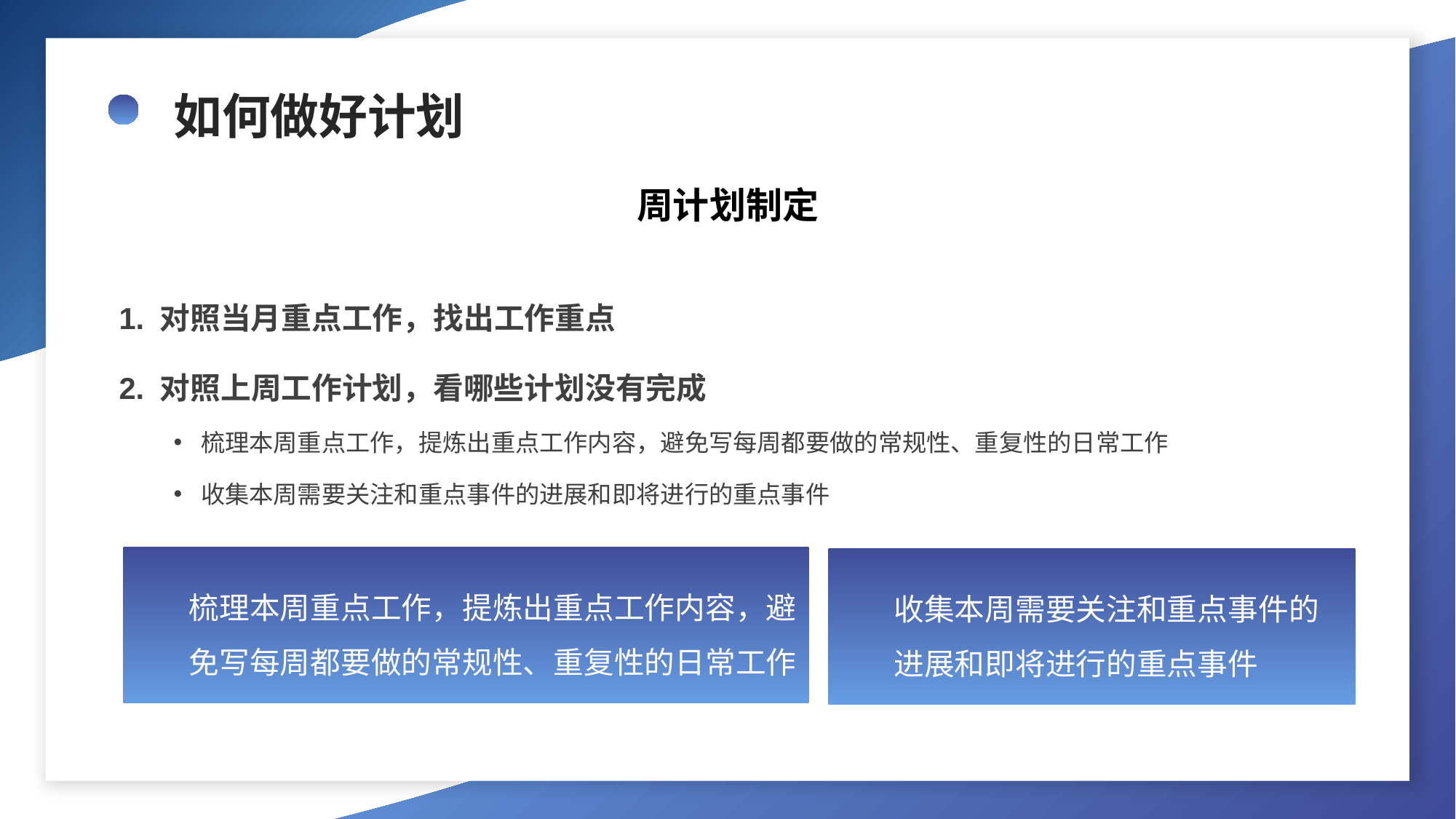

如何做好计划

周计划制定
1. 对照当月重点工作，找出工作重点
2. 对照上周工作计划，看哪些计划没有完成
梳理本周重点工作，提炼出重点工作内容，避免写每周都要做的常规性、重复性的日常工作
收集本周需要关注和重点事件的进展和即将进行的重点事件
梳理本周重点工作，提炼出重点工作内容，避免写每周都要做的常规性、重复性的日常工作
收集本周需要关注和重点事件的进展和即将进行的重点事件